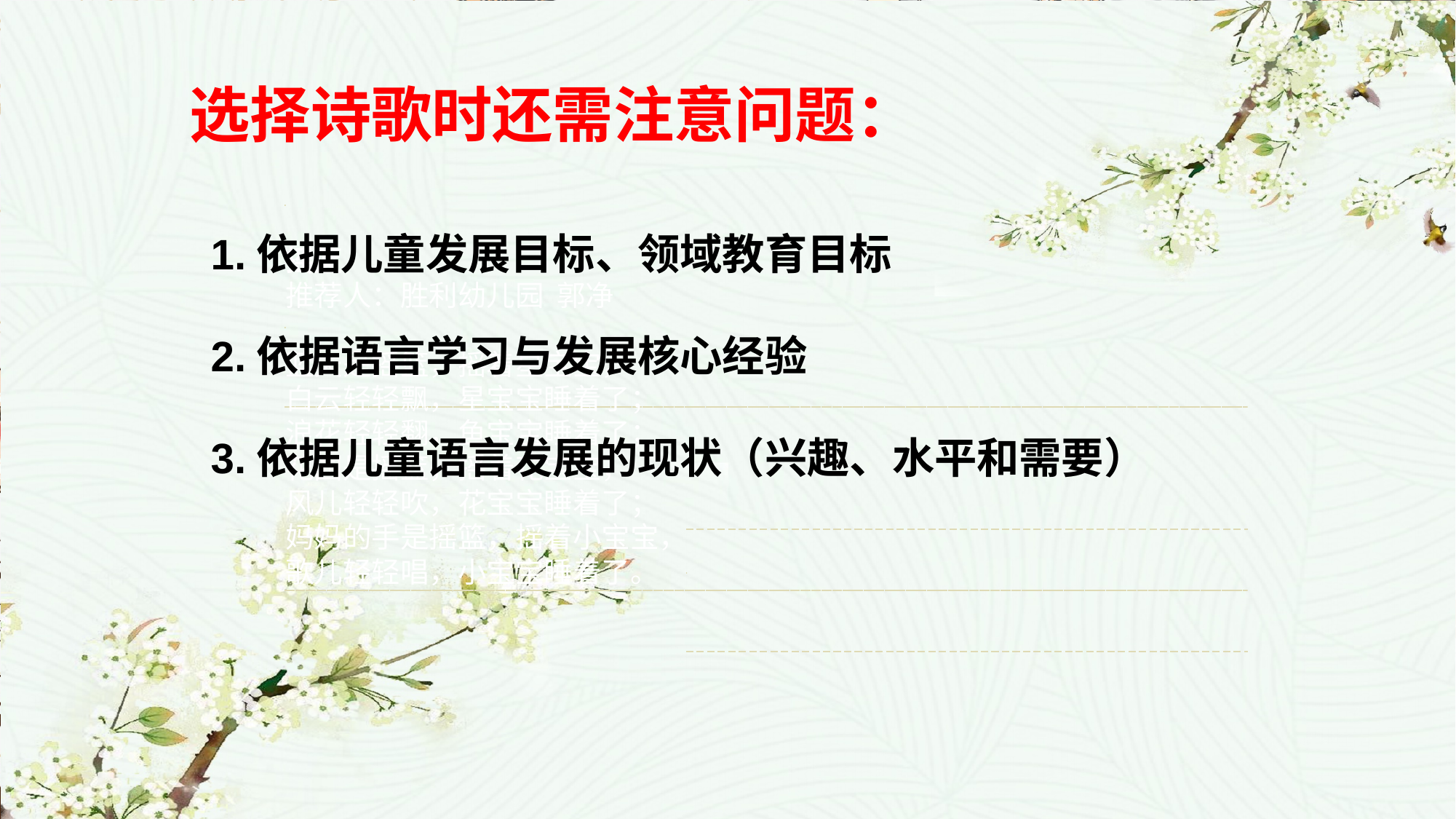

选择诗歌时还需注意问题：

1.依据儿童发展目标、领域教育目标
2.依据语言学习与发展核心经验
3.依据儿童语言发展的现状（兴趣、水平和需要）

摇篮
推荐人：胜利幼儿园  郭净

蓝天是摇篮，摇着星宝宝，
白云轻轻飘，星宝宝睡着了；
浪花轻轻翻，鱼宝宝睡着了；
花园是摇篮，摇着花宝宝，
风儿轻轻吹，花宝宝睡着了；
妈妈的手是摇篮，摇着小宝宝，
歌儿轻轻唱，小宝宝睡着了。